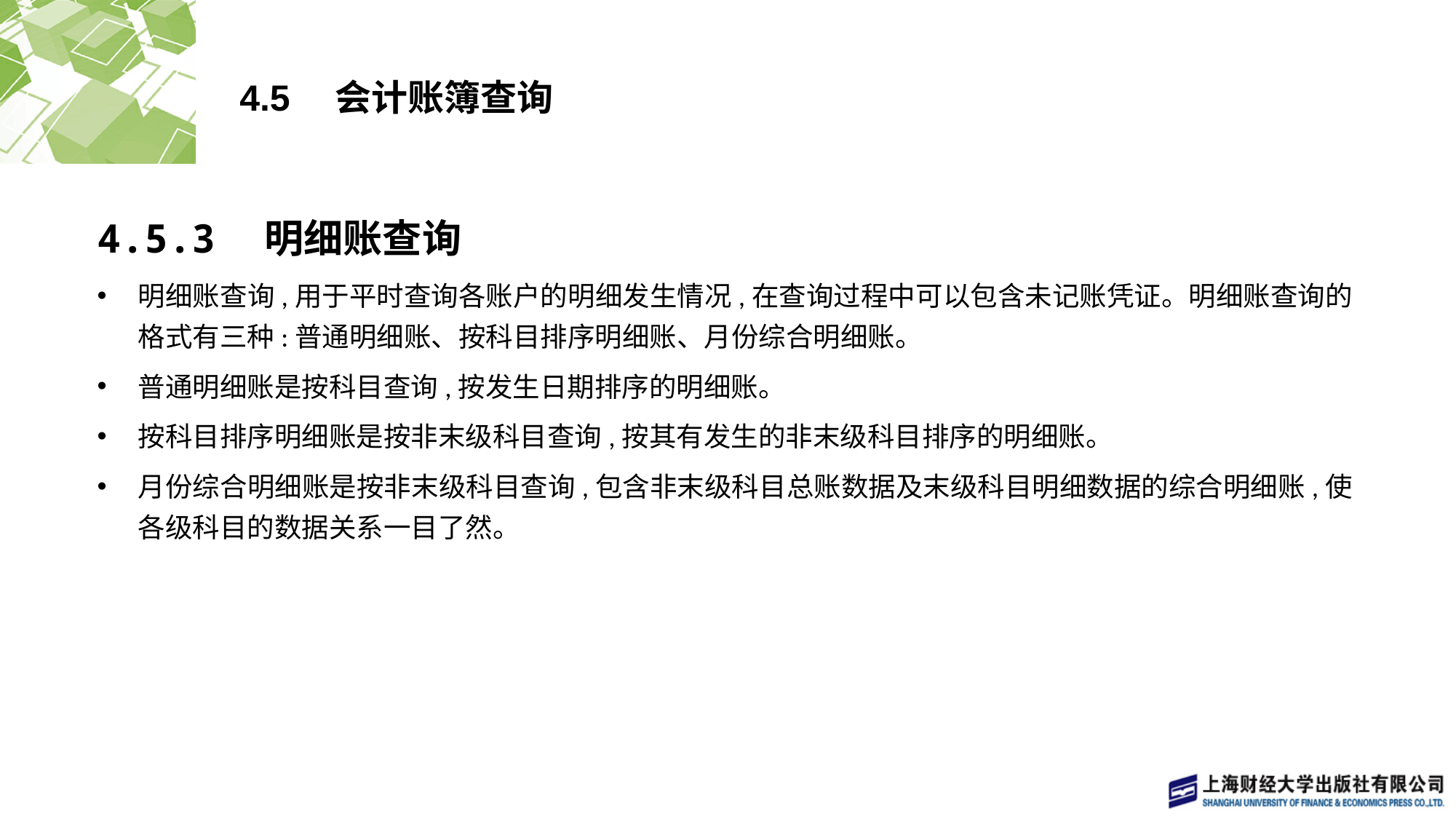

# 4.5　会计账簿查询
4.5.3　明细账查询
明细账查询,用于平时查询各账户的明细发生情况,在查询过程中可以包含未记账凭证。明细账查询的格式有三种:普通明细账、按科目排序明细账、月份综合明细账。
普通明细账是按科目查询,按发生日期排序的明细账。
按科目排序明细账是按非末级科目查询,按其有发生的非末级科目排序的明细账。
月份综合明细账是按非末级科目查询,包含非末级科目总账数据及末级科目明细数据的综合明细账,使各级科目的数据关系一目了然。